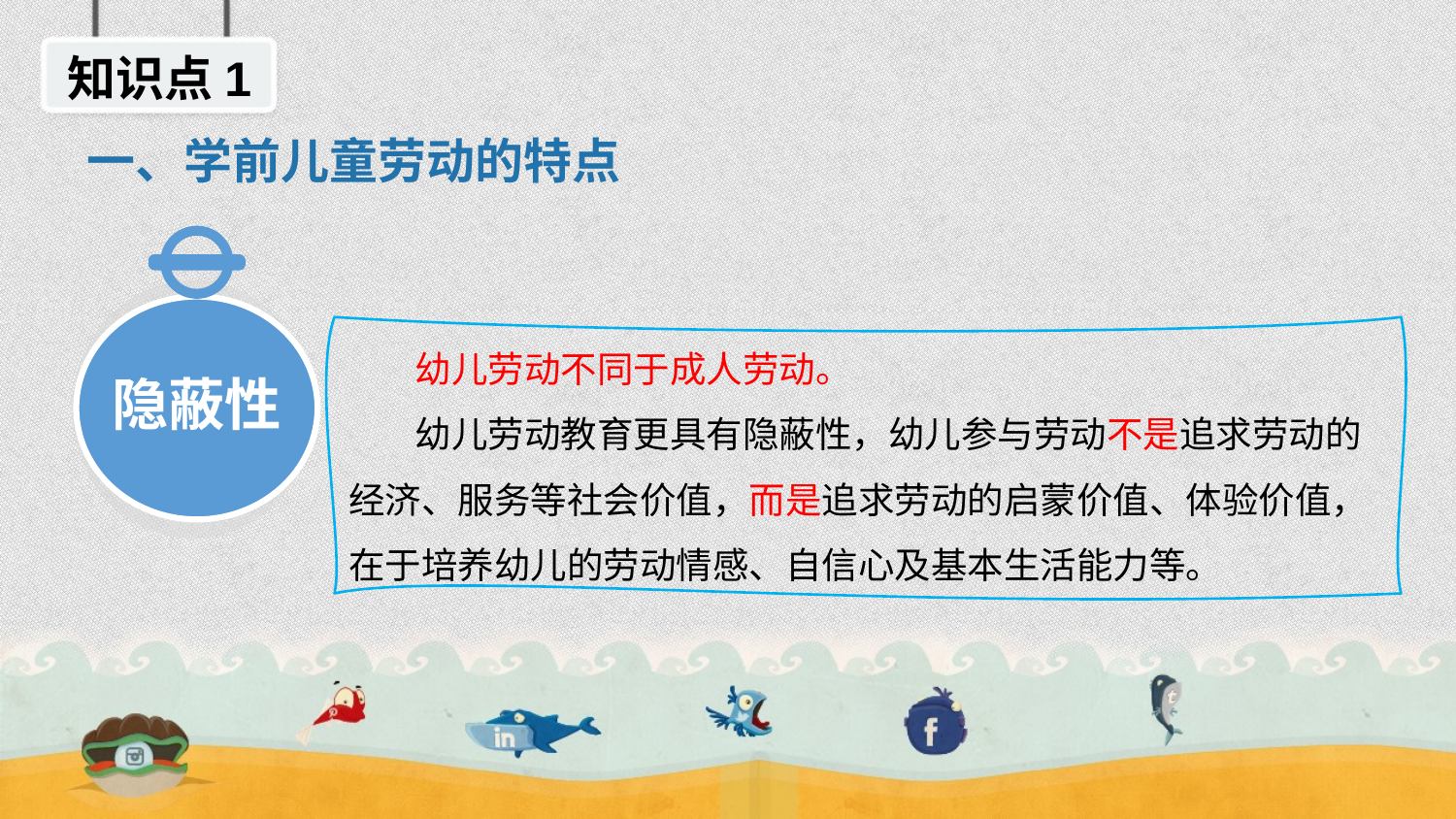

知识点1

一、学前儿童劳动的特点

隐蔽性
       幼儿劳动不同于成人劳动。
       幼儿劳动教育更具有隐蔽性，幼儿参与劳动不是追求劳动的经济、服务等社会价值，而是追求劳动的启蒙价值、体验价值，在于培养幼儿的劳动情感、自信心及基本生活能力等。